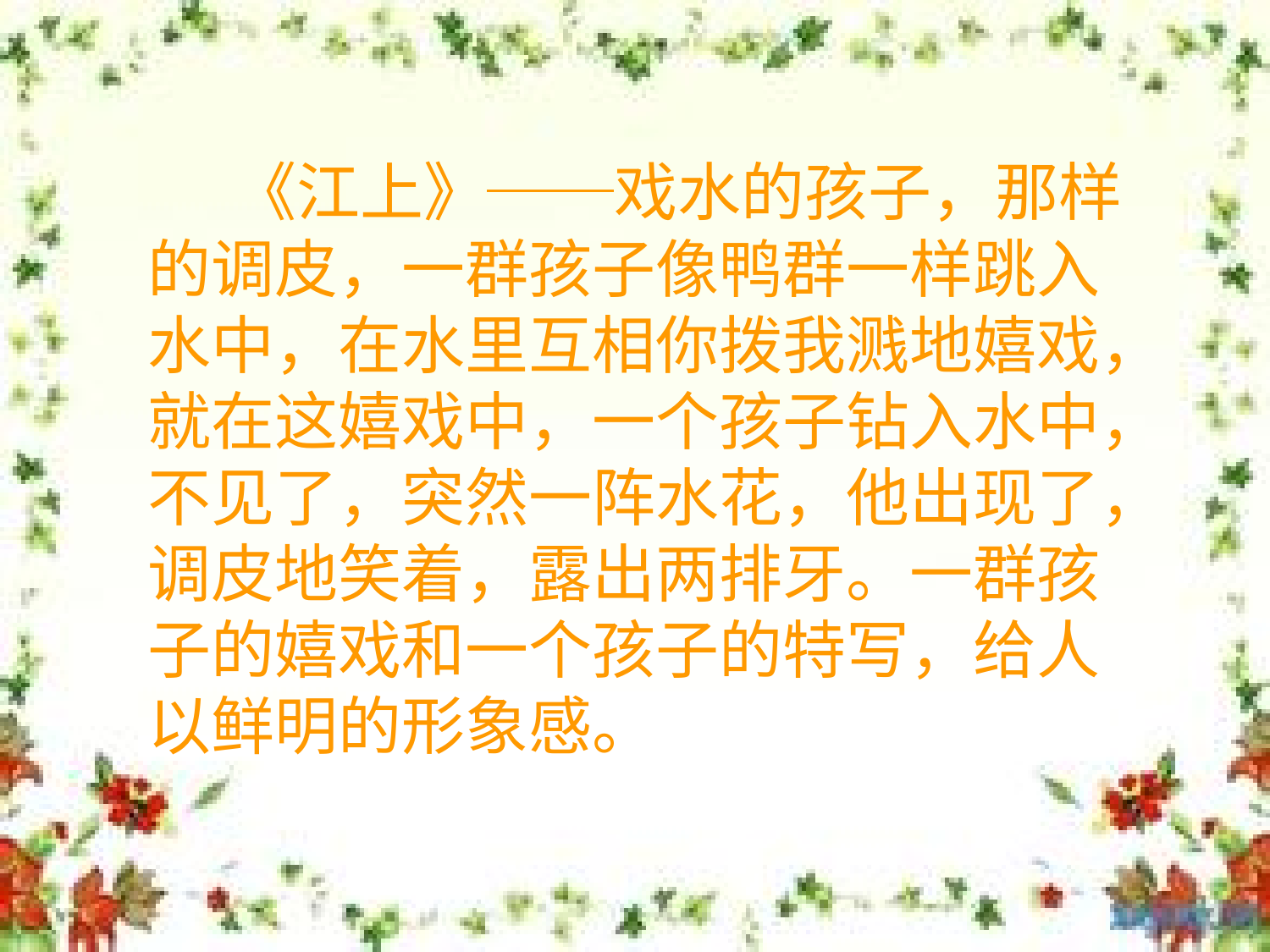

《江上》──戏水的孩子，那样的调皮，一群孩子像鸭群一样跳入水中，在水里互相你拨我溅地嬉戏，就在这嬉戏中，一个孩子钻入水中，不见了，突然一阵水花，他出现了，调皮地笑着，露出两排牙。一群孩子的嬉戏和一个孩子的特写，给人以鲜明的形象感。